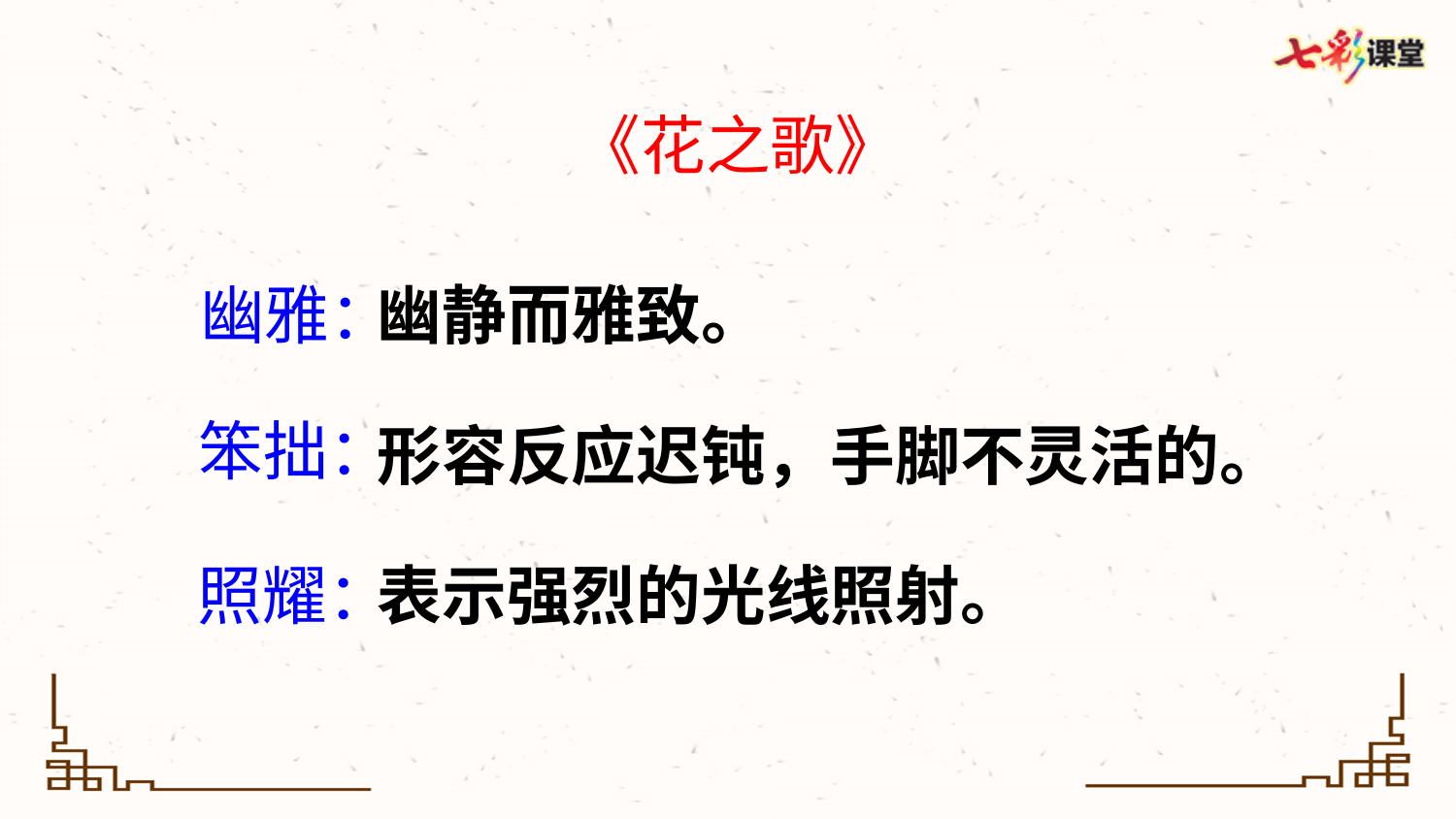

《花之歌》
幽雅：
幽静而雅致。
笨拙：
形容反应迟钝，手脚不灵活的。
照耀：
表示强烈的光线照射。